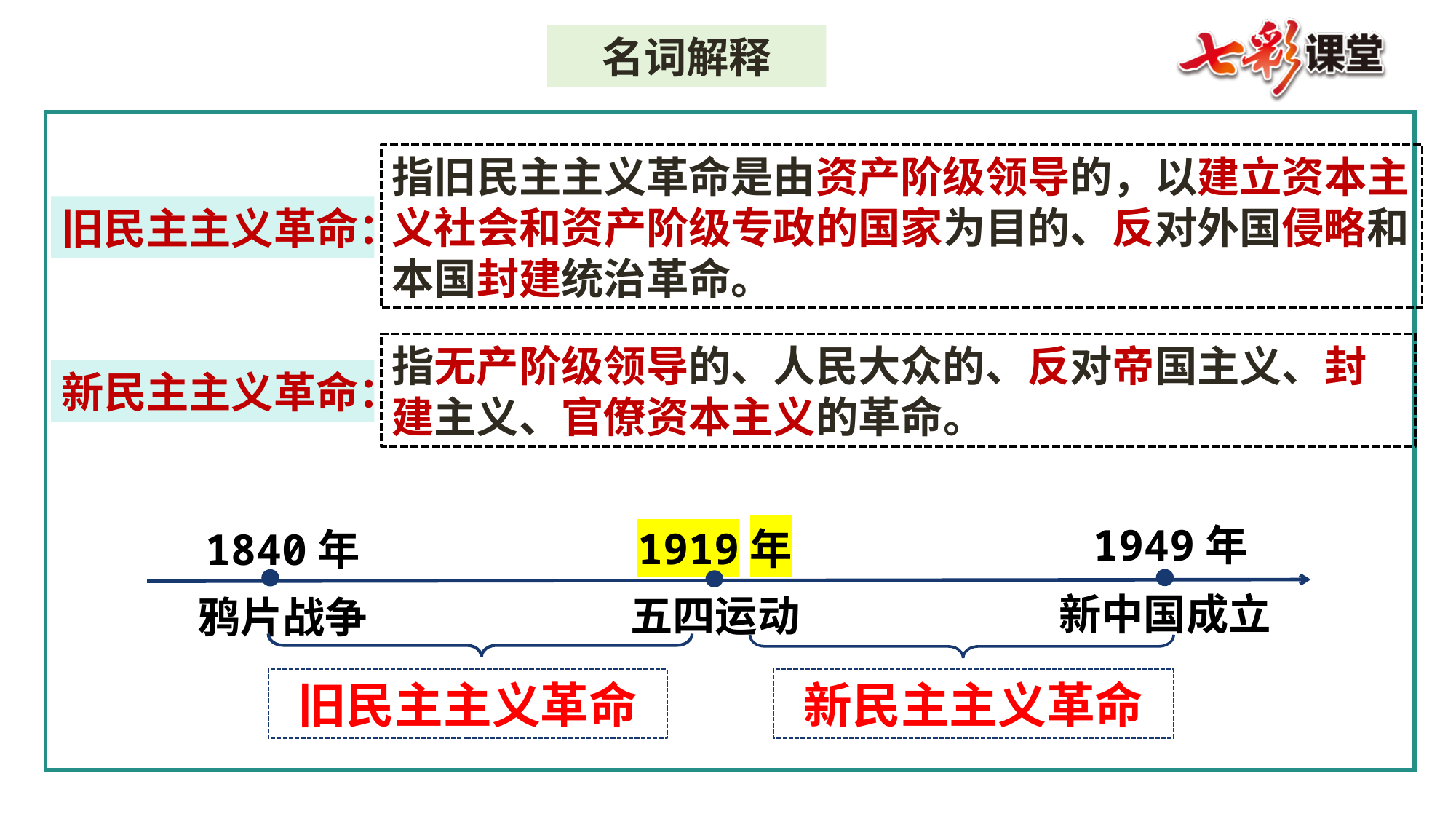

名词解释
指旧民主主义革命是由资产阶级领导的，以建立资本主义社会和资产阶级专政的国家为目的、反对外国侵略和本国封建统治革命。
旧民主主义革命：
指无产阶级领导的、人民大众的、反对帝国主义、封建主义、官僚资本主义的革命。
新民主主义革命：

1949年
1919年
1840年

新中国成立
五四运动
鸦片战争
旧民主主义革命
新民主主义革命